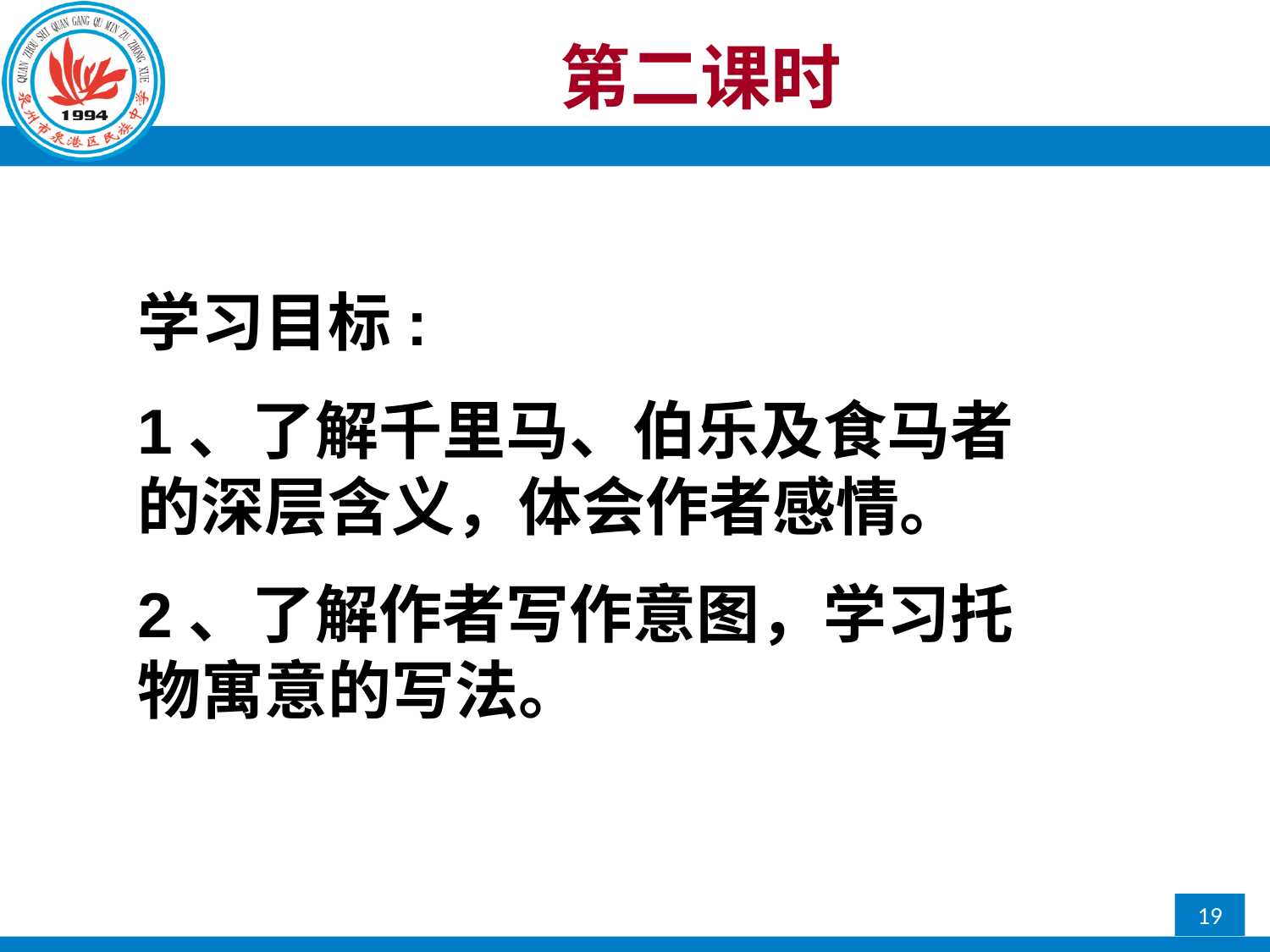

# 第二课时
学习目标:
1、了解千里马、伯乐及食马者的深层含义，体会作者感情。
2、了解作者写作意图，学习托物寓意的写法。